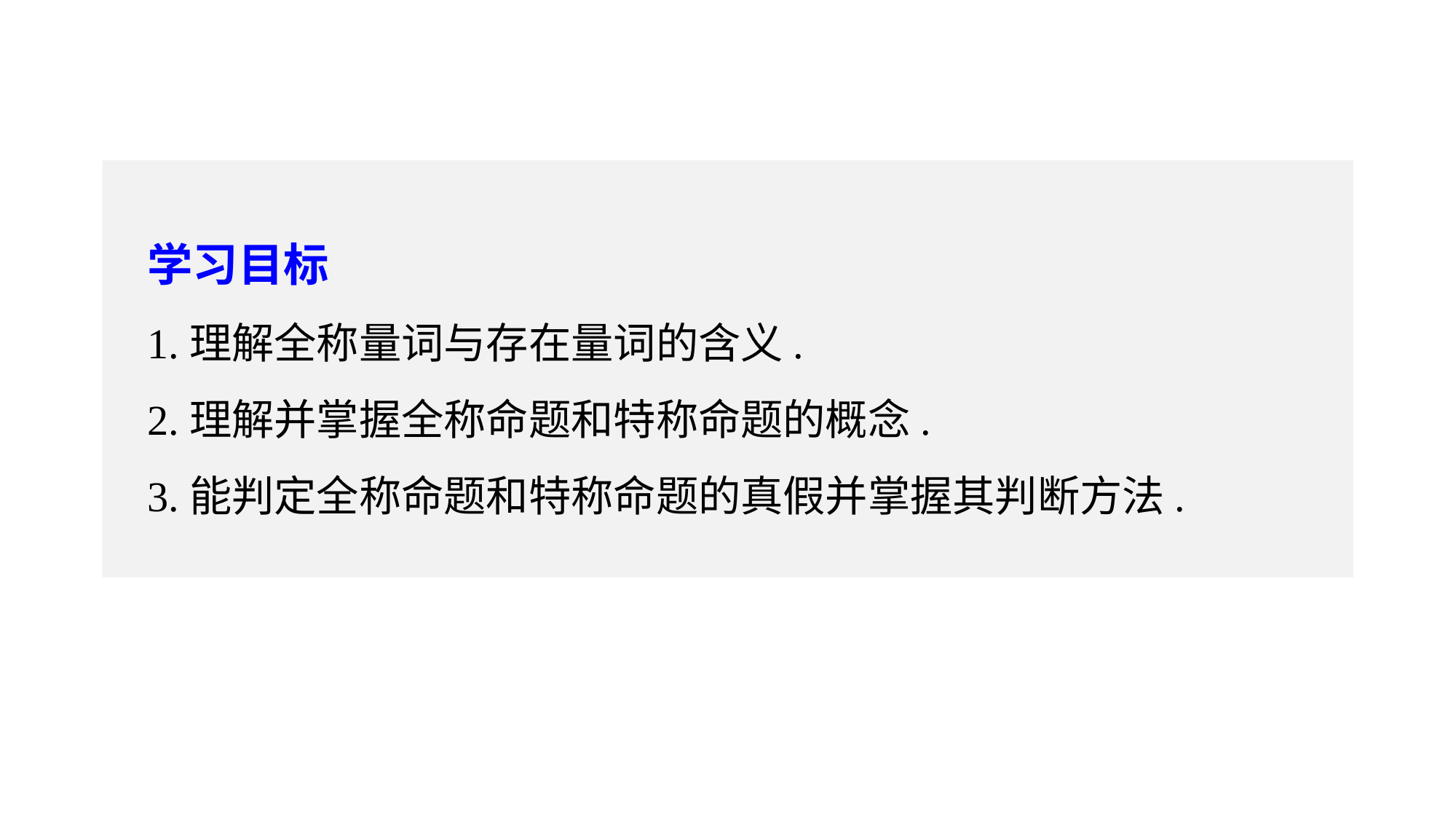

学习目标
1.理解全称量词与存在量词的含义.
2.理解并掌握全称命题和特称命题的概念.
3.能判定全称命题和特称命题的真假并掌握其判断方法.